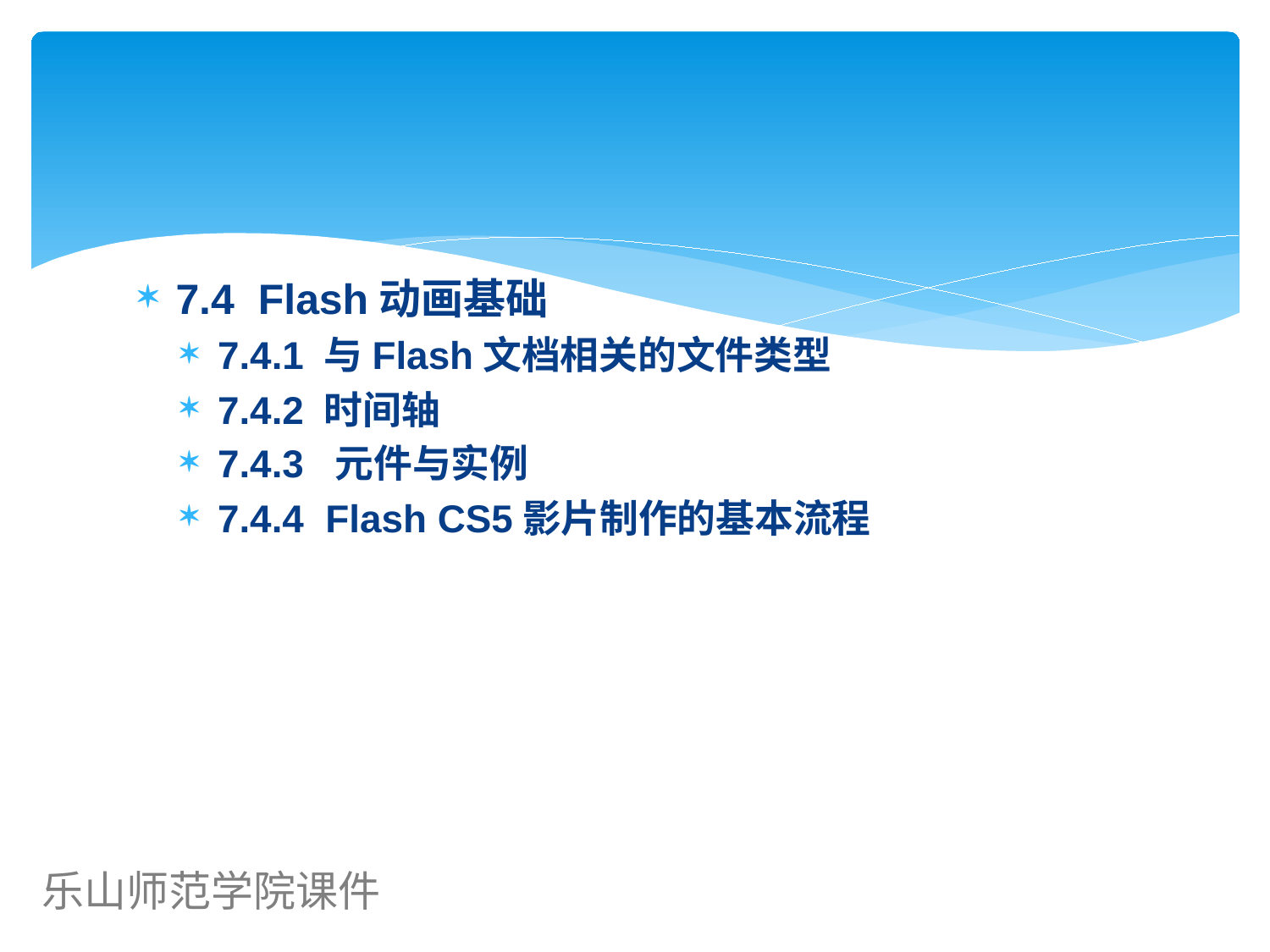

7.4  Flash动画基础
7.4.1 与Flash文档相关的文件类型
7.4.2 时间轴
7.4.3  元件与实例
7.4.4  Flash CS5影片制作的基本流程